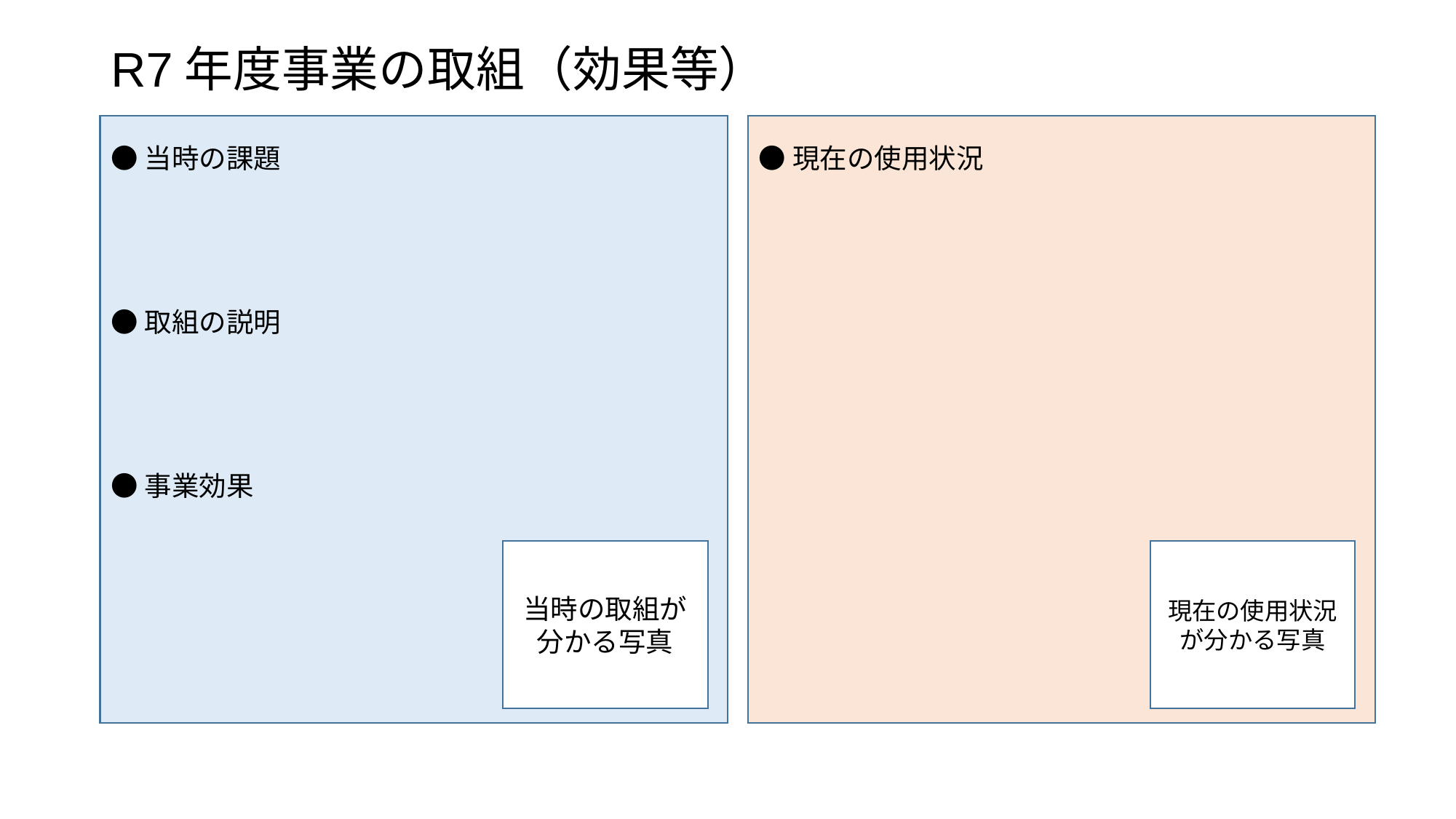

# R7年度事業の取組（効果等）
●現在の使用状況

●当時の課題

●取組の説明

●事業効果

現在の使用状況が分かる写真
当時の取組が
分かる写真